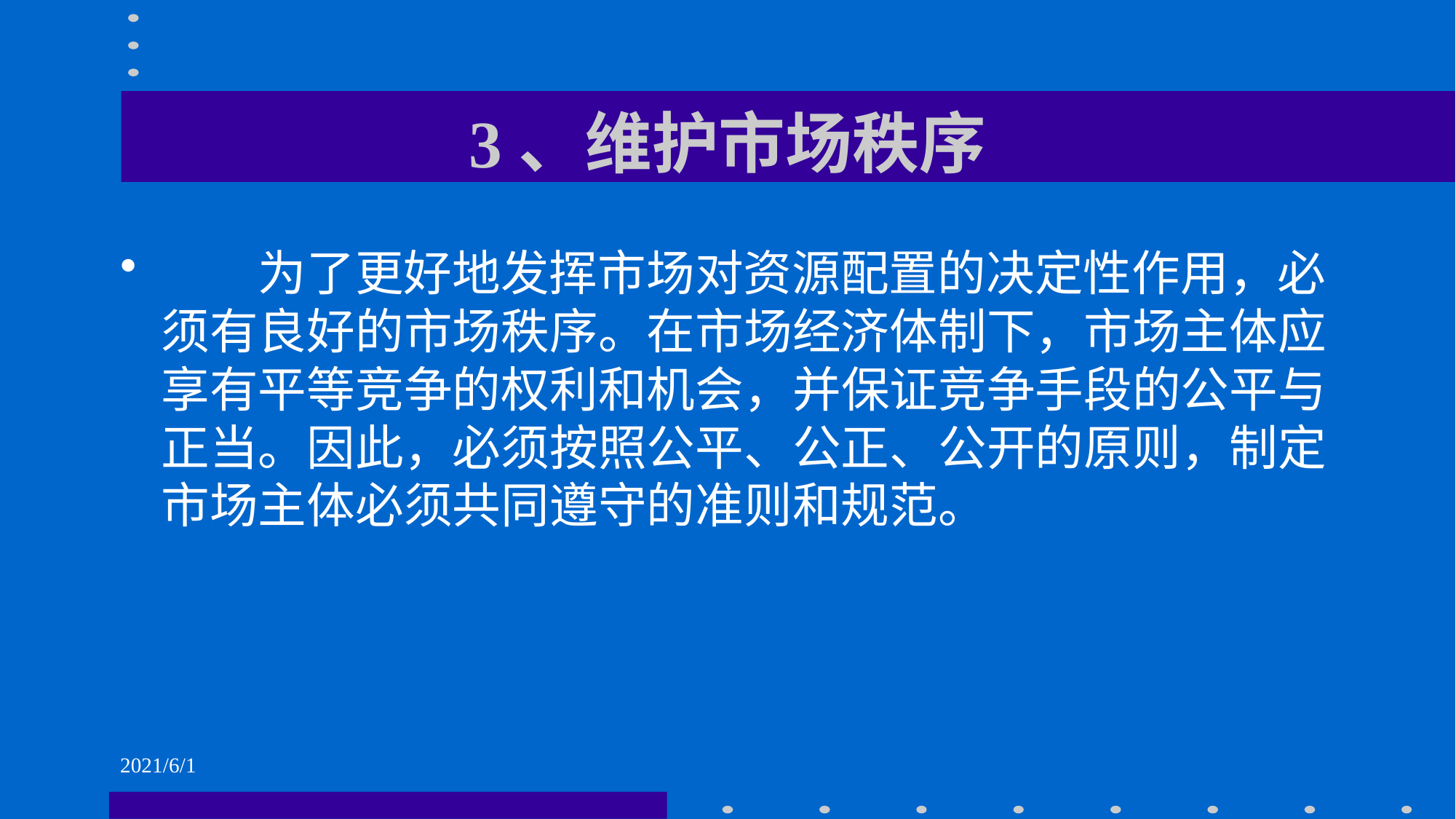

# 3、维护市场秩序
       为了更好地发挥市场对资源配置的决定性作用，必须有良好的市场秩序。在市场经济体制下，市场主体应享有平等竞争的权利和机会，并保证竞争手段的公平与正当。因此，必须按照公平、公正、公开的原则，制定市场主体必须共同遵守的准则和规范。

2021/6/1